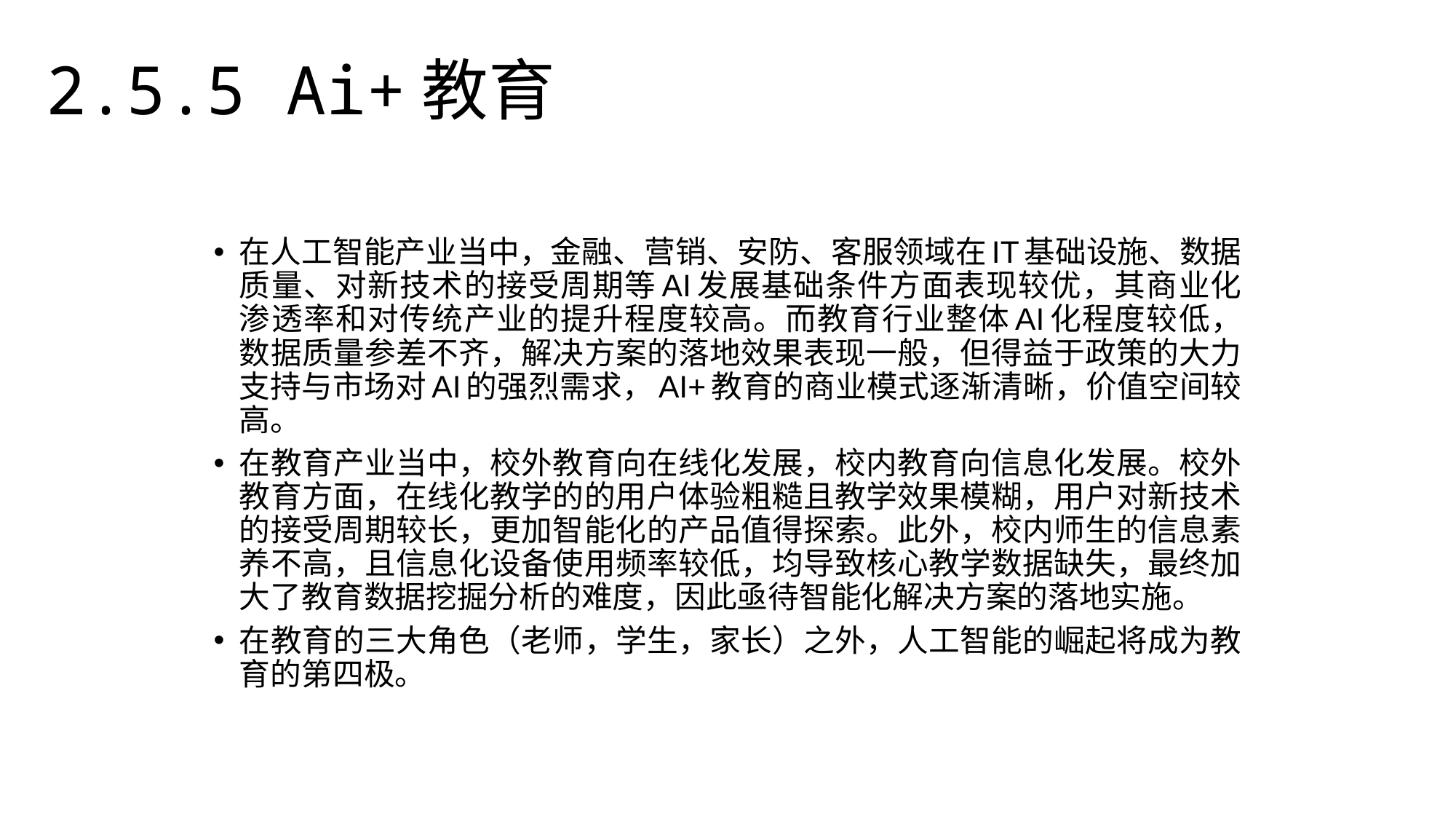

2.5.5 Ai+教育
在人工智能产业当中，金融、营销、安防、客服领域在IT基础设施、数据质量、对新技术的接受周期等AI发展基础条件方面表现较优，其商业化渗透率和对传统产业的提升程度较高。而教育行业整体AI化程度较低，数据质量参差不齐，解决方案的落地效果表现一般，但得益于政策的大力支持与市场对AI的强烈需求，AI+教育的商业模式逐渐清晰，价值空间较高。
在教育产业当中，校外教育向在线化发展，校内教育向信息化发展。校外教育方面，在线化教学的的用户体验粗糙且教学效果模糊，用户对新技术的接受周期较长，更加智能化的产品值得探索。此外，校内师生的信息素养不高，且信息化设备使用频率较低，均导致核心教学数据缺失，最终加大了教育数据挖掘分析的难度，因此亟待智能化解决方案的落地实施。
在教育的三大角色（老师，学生，家长）之外，人工智能的崛起将成为教育的第四极。